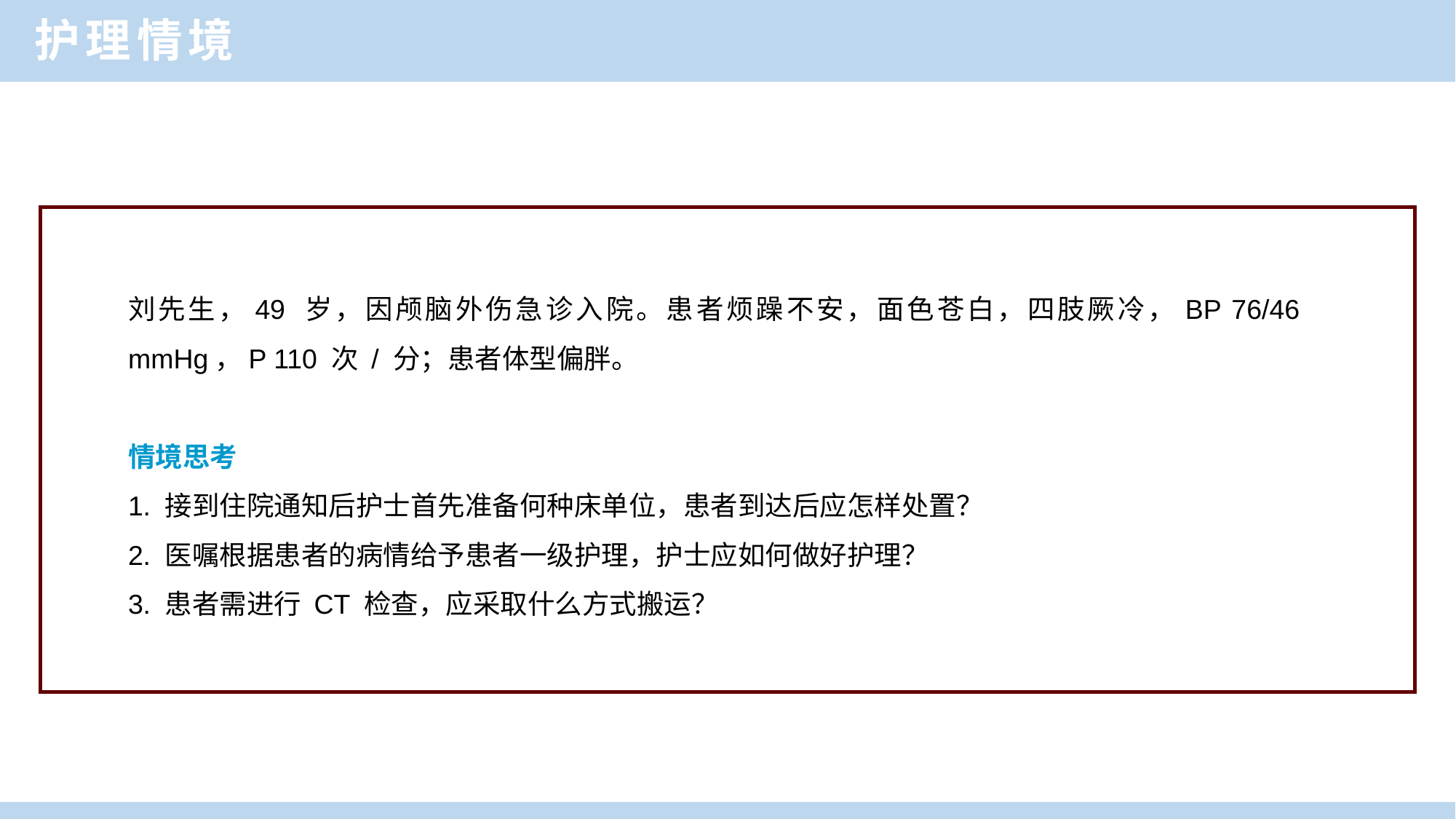

护理情境

刘先生，49 岁，因颅脑外伤急诊入院。患者烦躁不安，面色苍白，四肢厥冷，BP 76/46 mmHg，P 110 次 / 分；患者体型偏胖。

情境思考
1. 接到住院通知后护士首先准备何种床单位，患者到达后应怎样处置？
2. 医嘱根据患者的病情给予患者一级护理，护士应如何做好护理？
3. 患者需进行 CT 检查，应采取什么方式搬运？